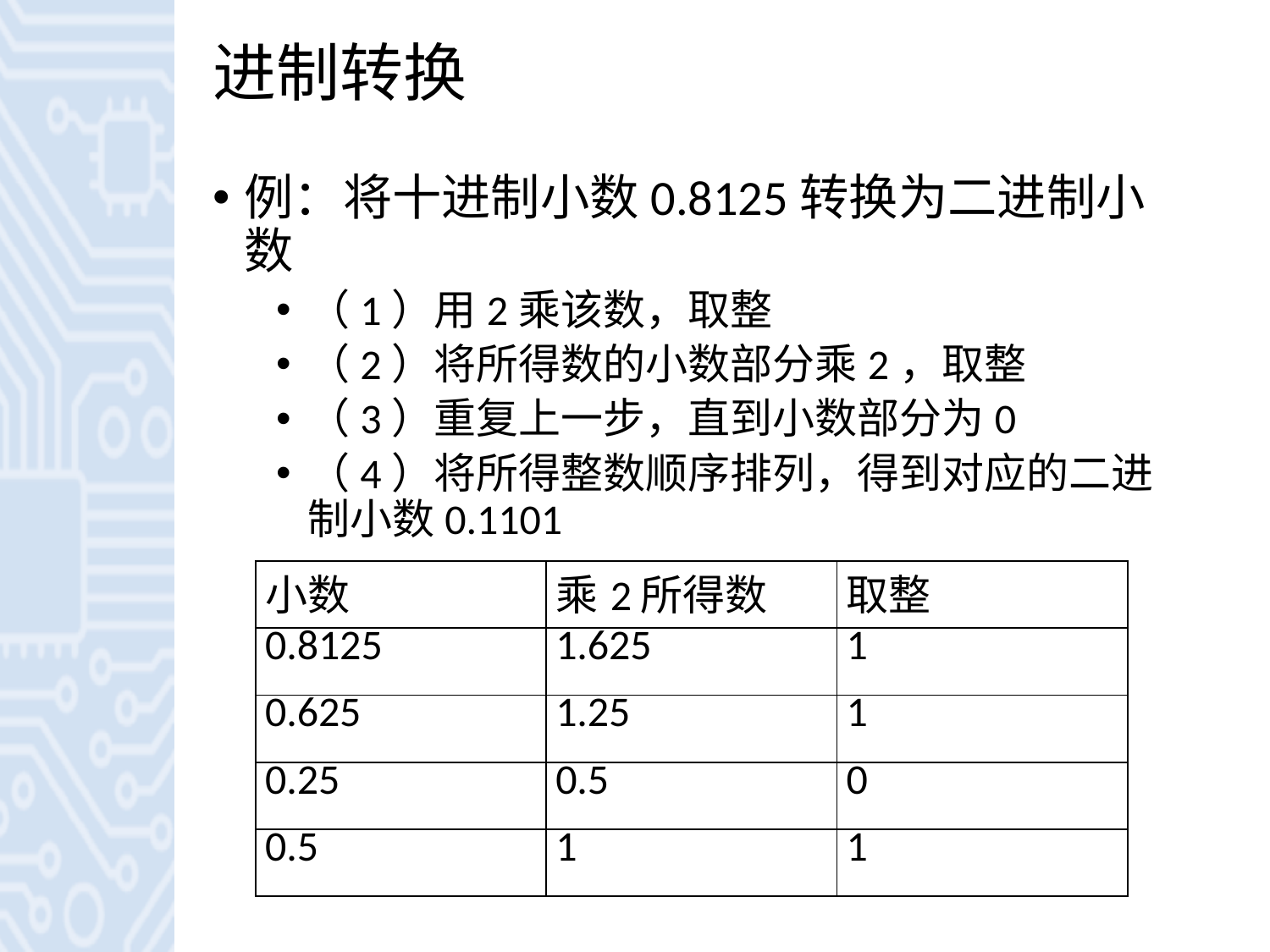

# 进制转换
例：将十进制小数0.8125转换为二进制小数
（1）用2乘该数，取整
（2）将所得数的小数部分乘2，取整
（3）重复上一步，直到小数部分为0
（4）将所得整数顺序排列，得到对应的二进制小数0.1101

| 小数 | 乘2所得数 | 取整 |
| --- | --- | --- |
| 0.8125 | 1.625 | 1 |
| 0.625 | 1.25 | 1 |
| 0.25 | 0.5 | 0 |
| 0.5 | 1 | 1 |